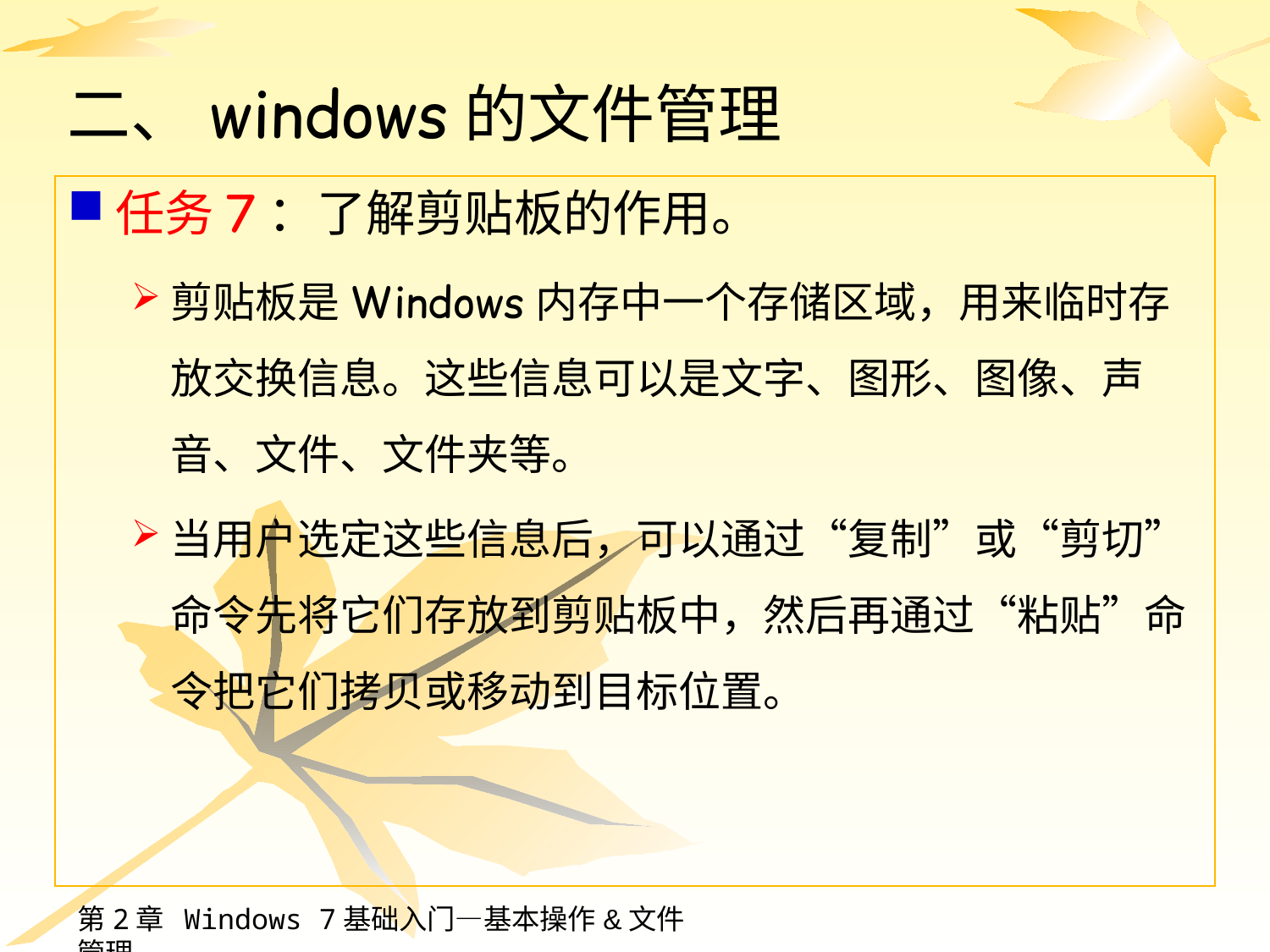

# 二、windows的文件管理
任务7：了解剪贴板的作用。
剪贴板是Windows内存中一个存储区域，用来临时存放交换信息。这些信息可以是文字、图形、图像、声音、文件、文件夹等。
当用户选定这些信息后，可以通过“复制”或“剪切”命令先将它们存放到剪贴板中，然后再通过“粘贴”命令把它们拷贝或移动到目标位置。